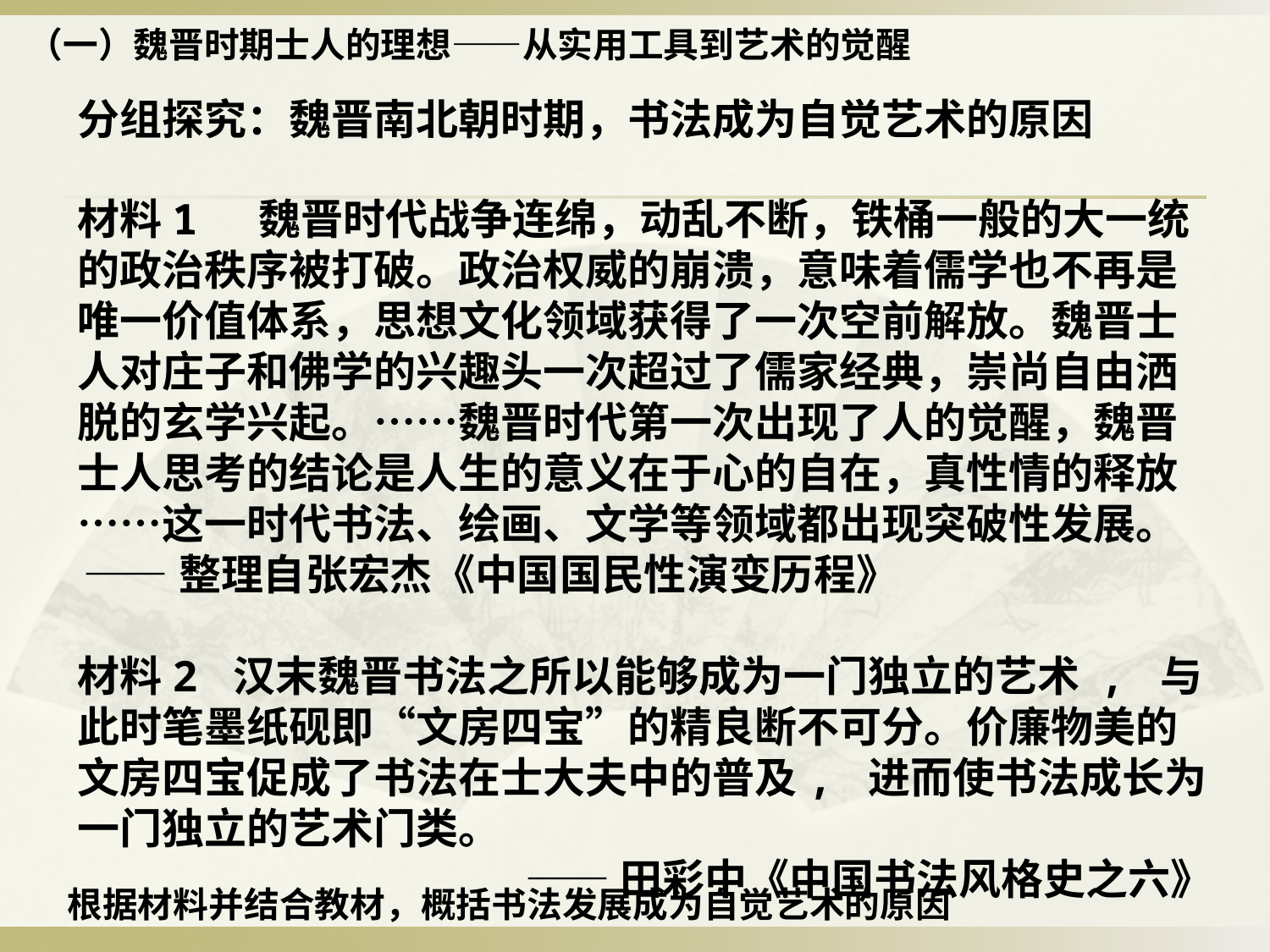

（一）魏晋时期士人的理想——从实用工具到艺术的觉醒
分组探究：魏晋南北朝时期，书法成为自觉艺术的原因
材料1  魏晋时代战争连绵，动乱不断，铁桶一般的大一统的政治秩序被打破。政治权威的崩溃，意味着儒学也不再是唯一价值体系，思想文化领域获得了一次空前解放。魏晋士人对庄子和佛学的兴趣头一次超过了儒家经典，崇尚自由洒脱的玄学兴起。……魏晋时代第一次出现了人的觉醒，魏晋士人思考的结论是人生的意义在于心的自在，真性情的释放……这一时代书法、绘画、文学等领域都出现突破性发展。
——整理自张宏杰《中国国民性演变历程》
材料2 汉末魏晋书法之所以能够成为一门独立的艺术 , 与此时笔墨纸砚即“文房四宝”的精良断不可分。价廉物美的文房四宝促成了书法在士大夫中的普及, 进而使书法成长为一门独立的艺术门类。
——田彩中《中国书法风格史之六》
根据材料并结合教材，概括书法发展成为自觉艺术的原因